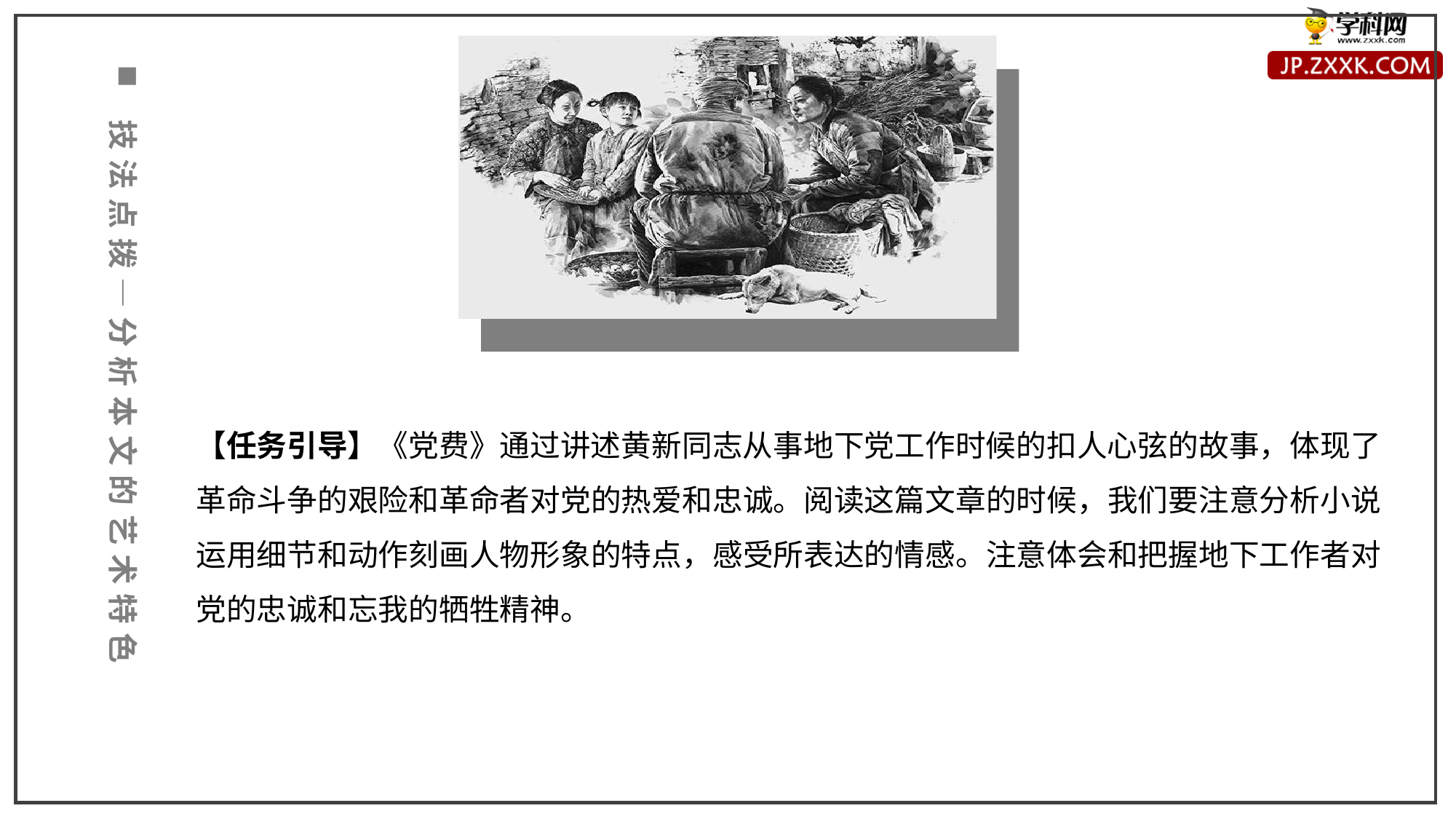

技法点拨—分析本文的艺术特色

【任务引导】《党费》通过讲述黄新同志从事地下党工作时候的扣人心弦的故事，体现了革命斗争的艰险和革命者对党的热爱和忠诚。阅读这篇文章的时候，我们要注意分析小说运用细节和动作刻画人物形象的特点，感受所表达的情感。注意体会和把握地下工作者对党的忠诚和忘我的牺牲精神。